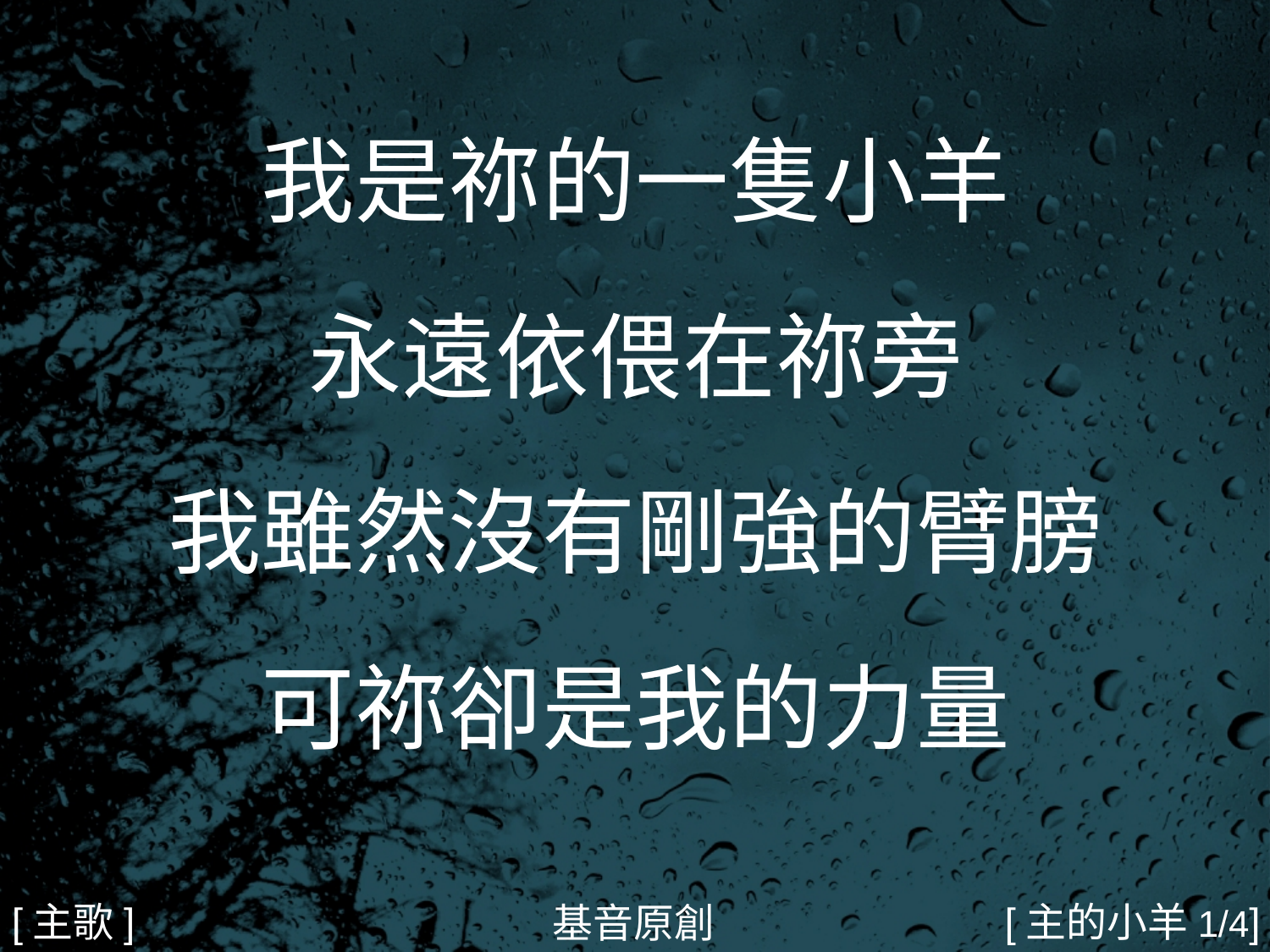

我是祢的一隻小羊

永遠依偎在祢旁

我雖然沒有剛強的臂膀

可祢卻是我的力量
#

[主歌]
[主的小羊1/4]
基音原創